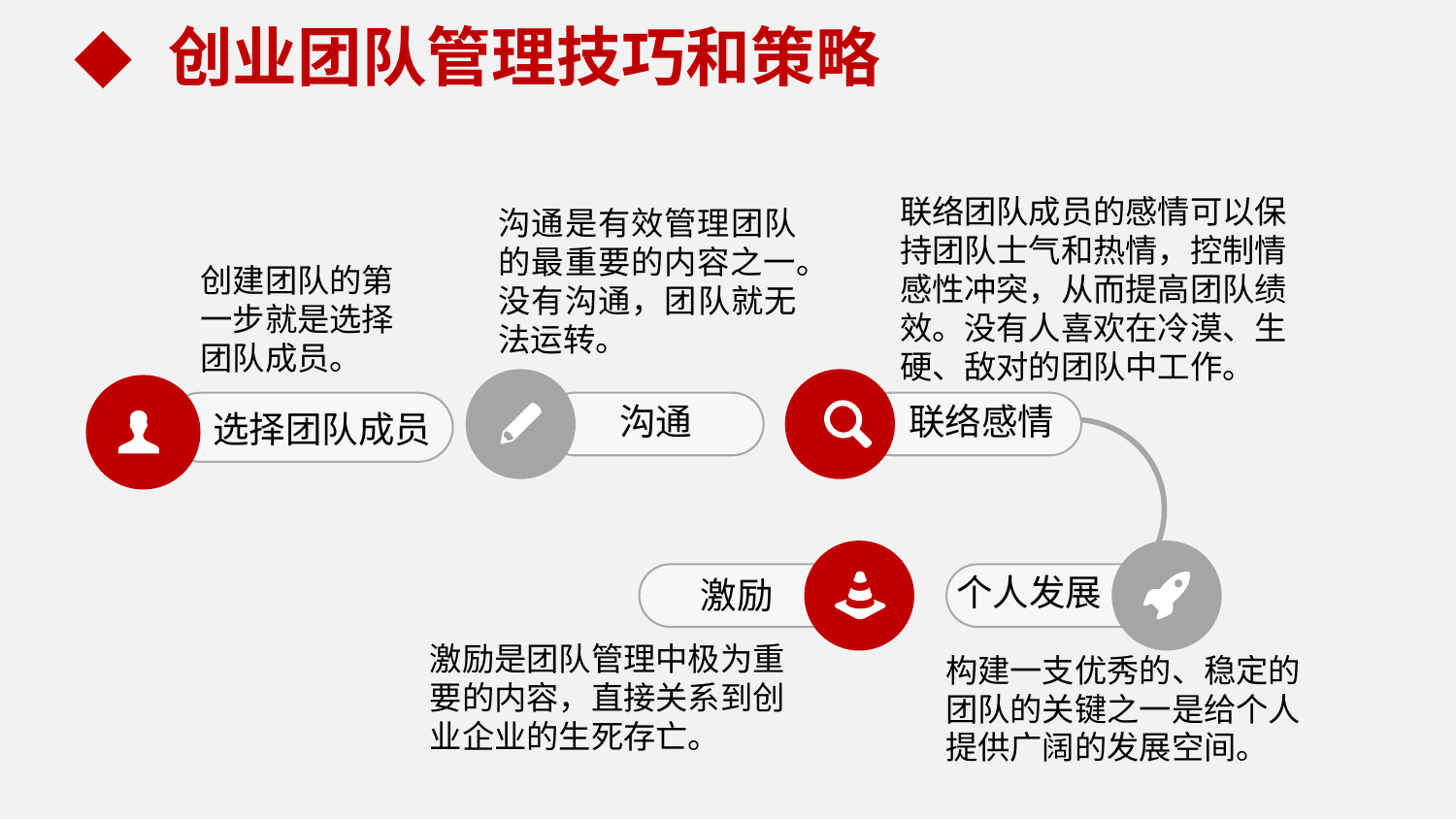

创业团队管理技巧和策略
联络团队成员的感情可以保持团队士气和热情，控制情感性冲突，从而提高团队绩效。没有人喜欢在冷漠、生硬、敌对的团队中工作。
沟通是有效管理团队的最重要的内容之一。
没有沟通，团队就无法运转。
创建团队的第一步就是选择团队成员。

沟通
联络感情

选择团队成员

个人发展
激励

激励是团队管理中极为重要的内容，直接关系到创业企业的生死存亡。
构建一支优秀的、稳定的团队的关键之一是给个人提供广阔的发展空间。